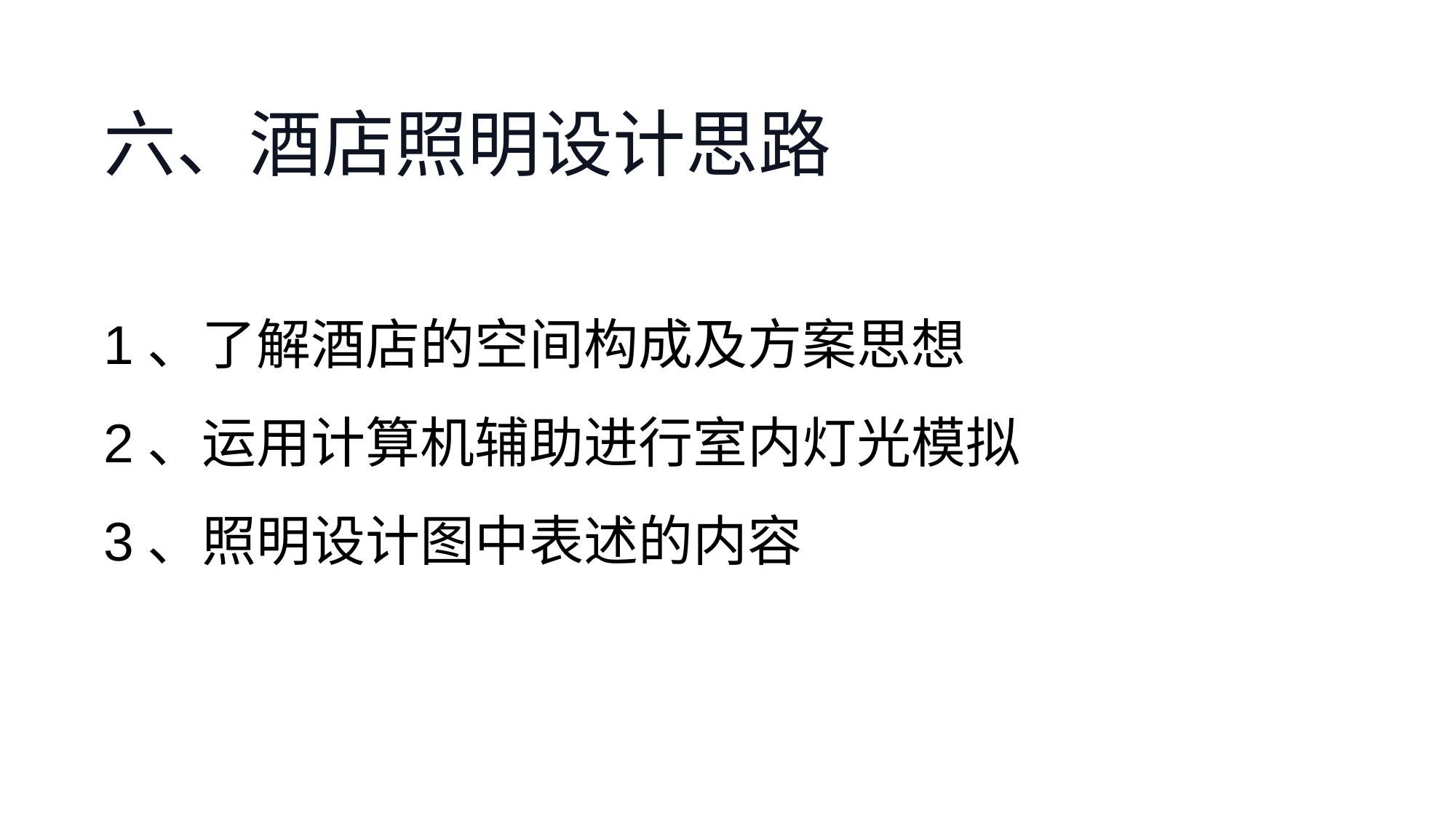

六、酒店照明设计思路
1、了解酒店的空间构成及方案思想
2、运用计算机辅助进行室内灯光模拟
3、照明设计图中表述的内容